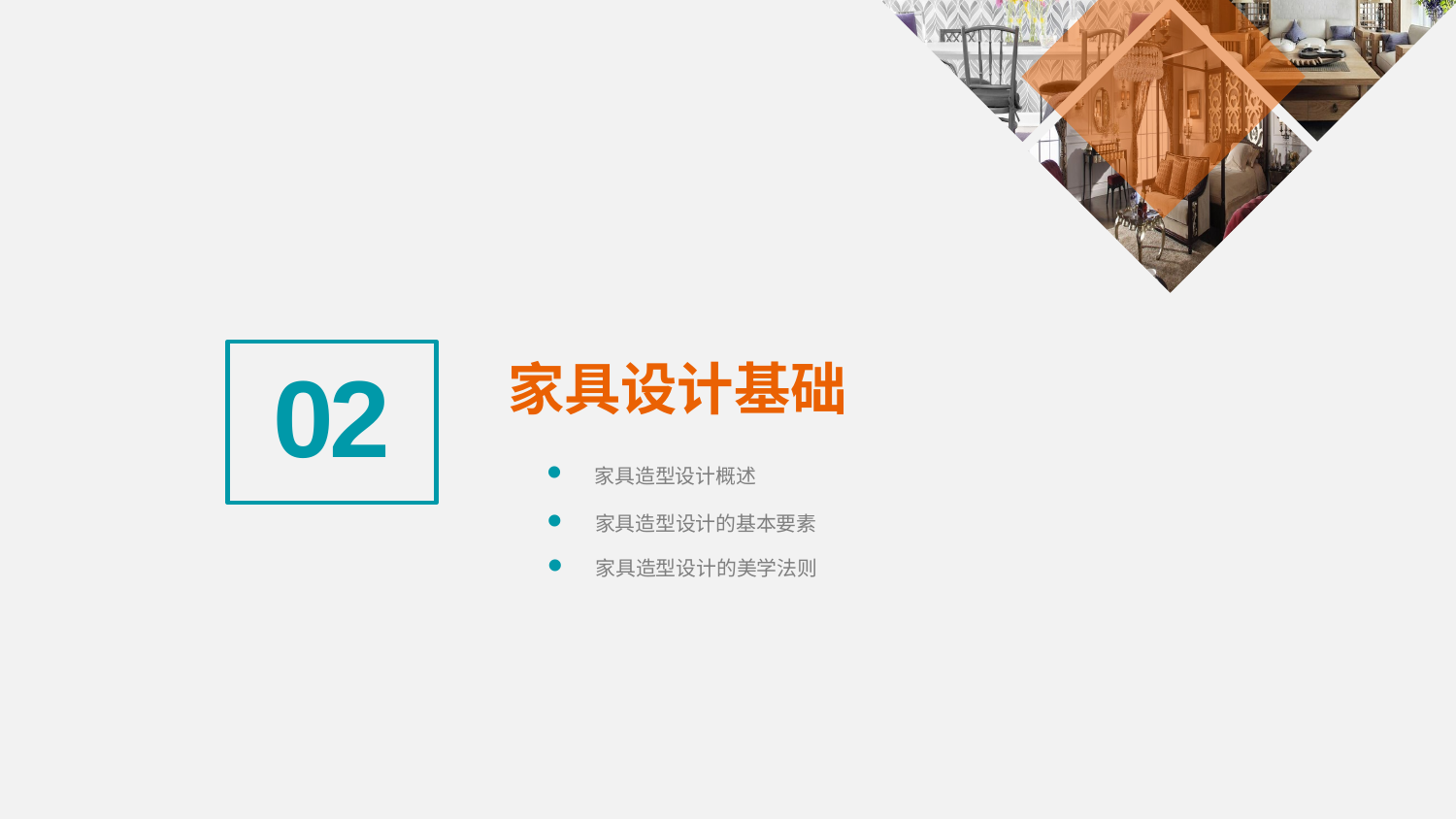

02
 家具设计基础

  家具造型设计概述
  家具造型设计的基本要素
  家具造型设计的美学法则